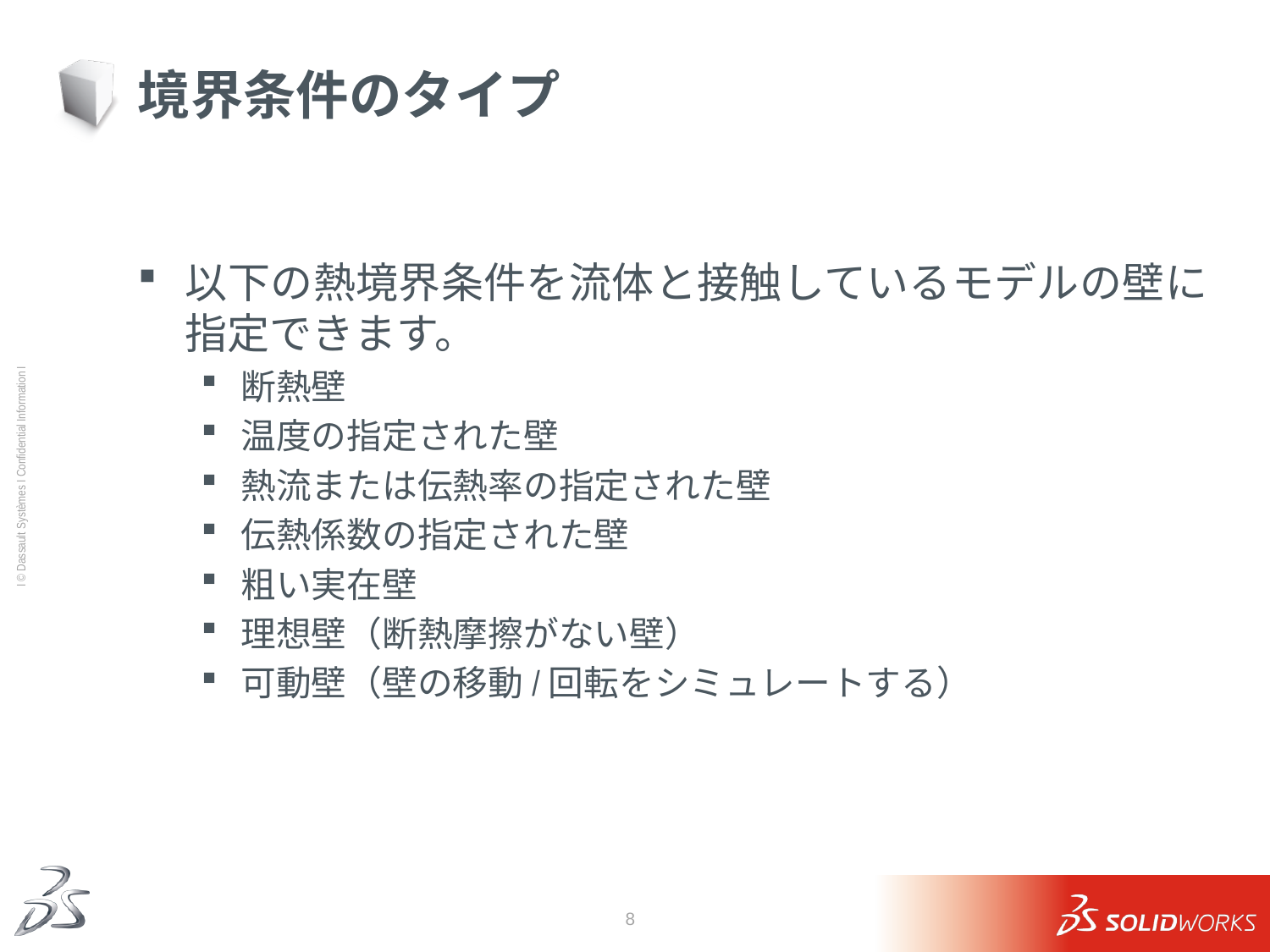

# 境界条件のタイプ
以下の熱境界条件を流体と接触しているモデルの壁に指定できます。
断熱壁
温度の指定された壁
熱流または伝熱率の指定された壁
伝熱係数の指定された壁
粗い実在壁
理想壁（断熱摩擦がない壁）
可動壁（壁の移動/回転をシミュレートする）